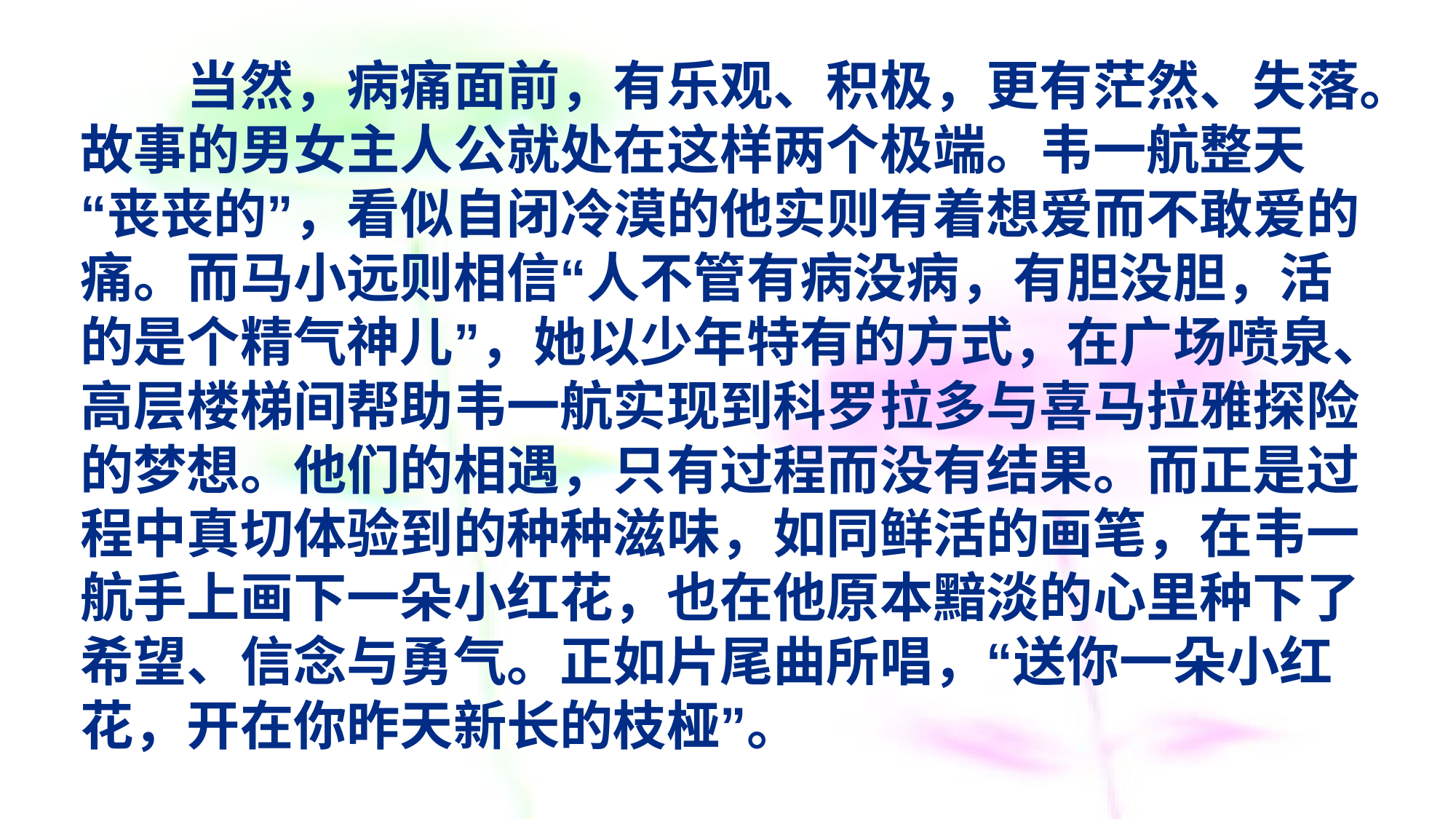

# 当然，病痛面前，有乐观、积极，更有茫然、失落。故事的男女主人公就处在这样两个极端。韦一航整天“丧丧的”，看似自闭冷漠的他实则有着想爱而不敢爱的痛。而马小远则相信“人不管有病没病，有胆没胆，活的是个精气神儿”，她以少年特有的方式，在广场喷泉、高层楼梯间帮助韦一航实现到科罗拉多与喜马拉雅探险的梦想。他们的相遇，只有过程而没有结果。而正是过程中真切体验到的种种滋味，如同鲜活的画笔，在韦一航手上画下一朵小红花，也在他原本黯淡的心里种下了希望、信念与勇气。正如片尾曲所唱，“送你一朵小红花，开在你昨天新长的枝桠”。